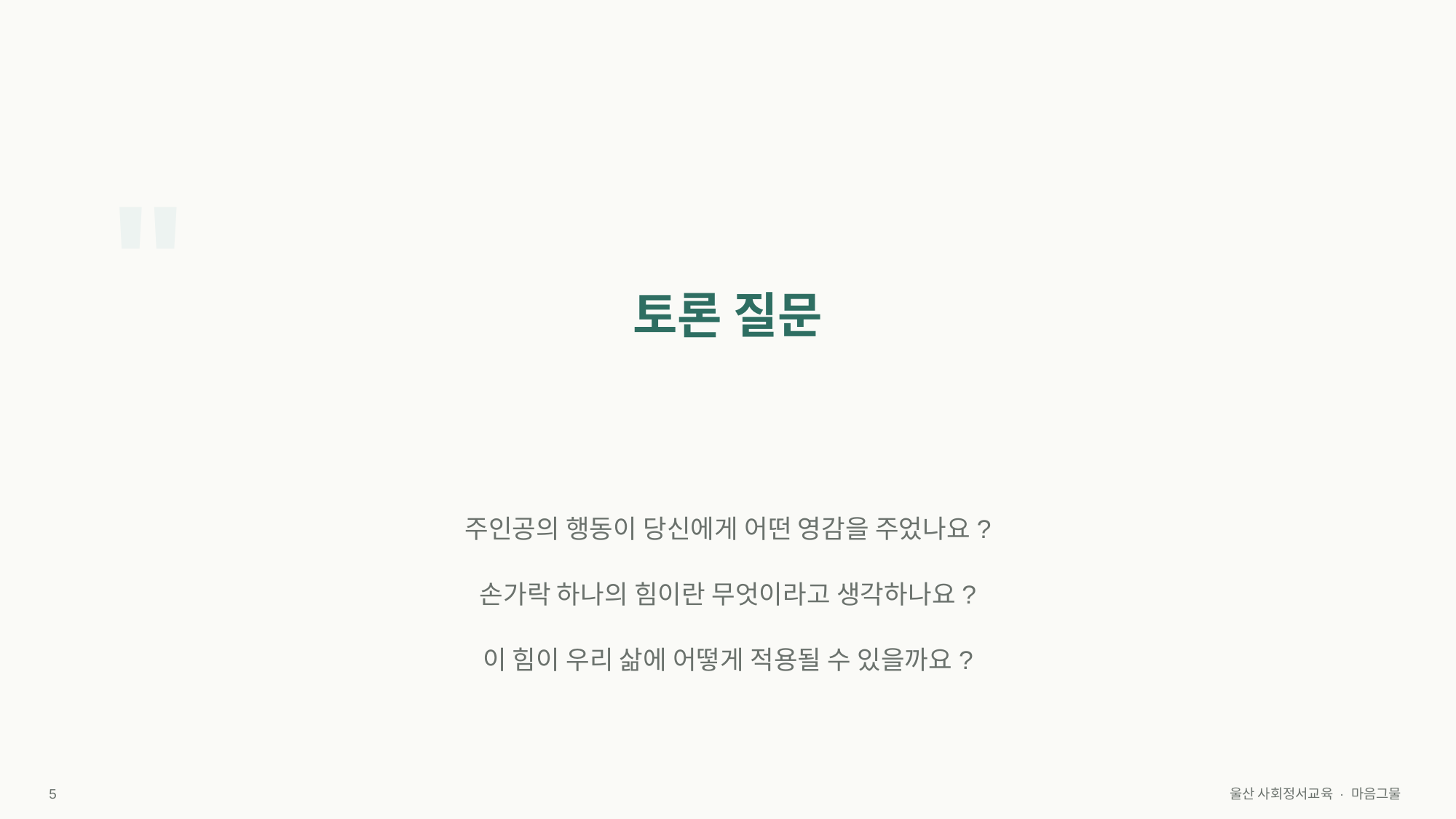

"
토론 질문
주인공의 행동이 당신에게 어떤 영감을 주었나요?
손가락 하나의 힘이란 무엇이라고 생각하나요?
이 힘이 우리 삶에 어떻게 적용될 수 있을까요?
5
울산 사회정서교육 · 마음그물